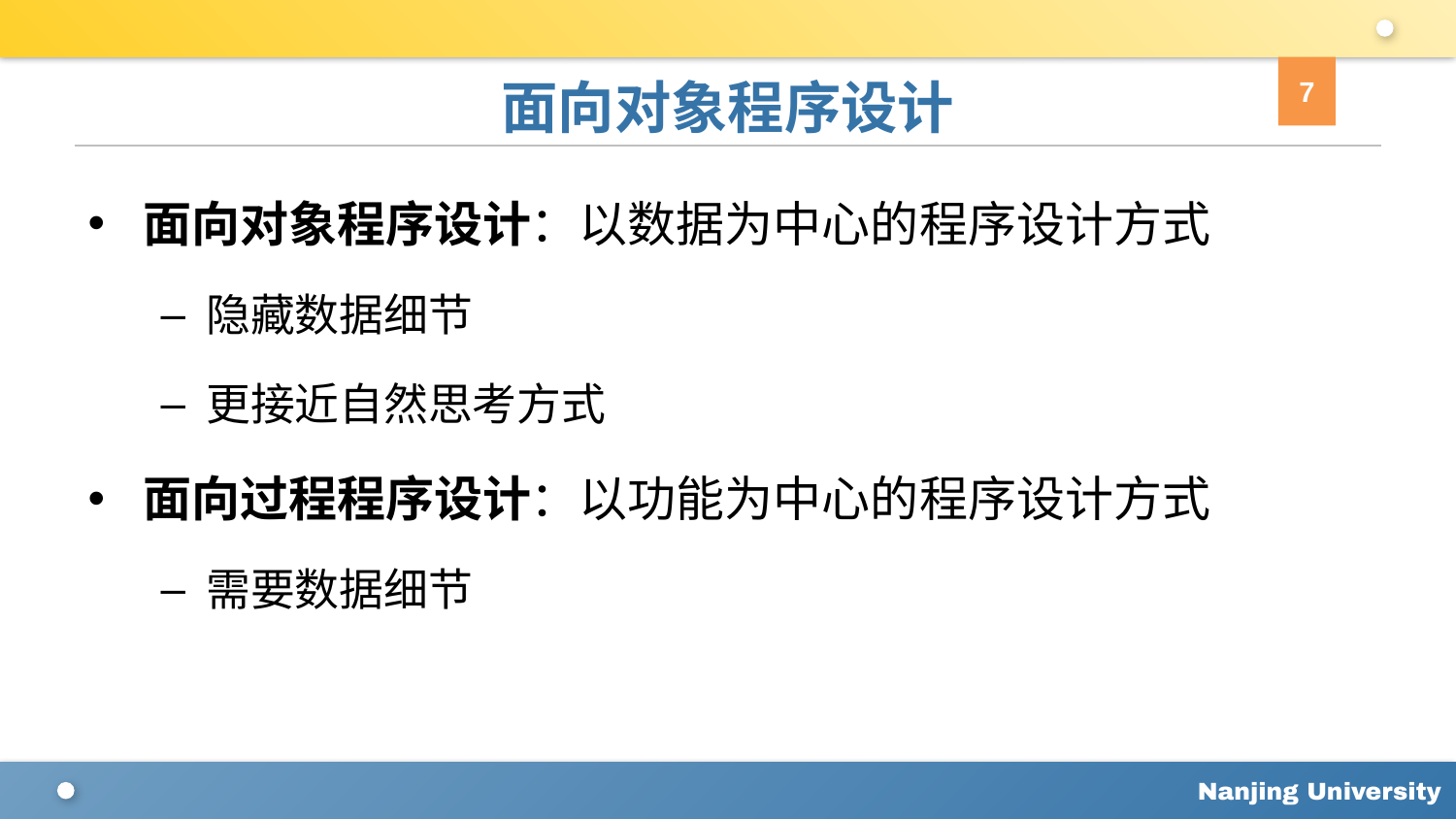

7
# 面向对象程序设计
面向对象程序设计：以数据为中心的程序设计方式
隐藏数据细节
更接近自然思考方式
面向过程程序设计：以功能为中心的程序设计方式
需要数据细节